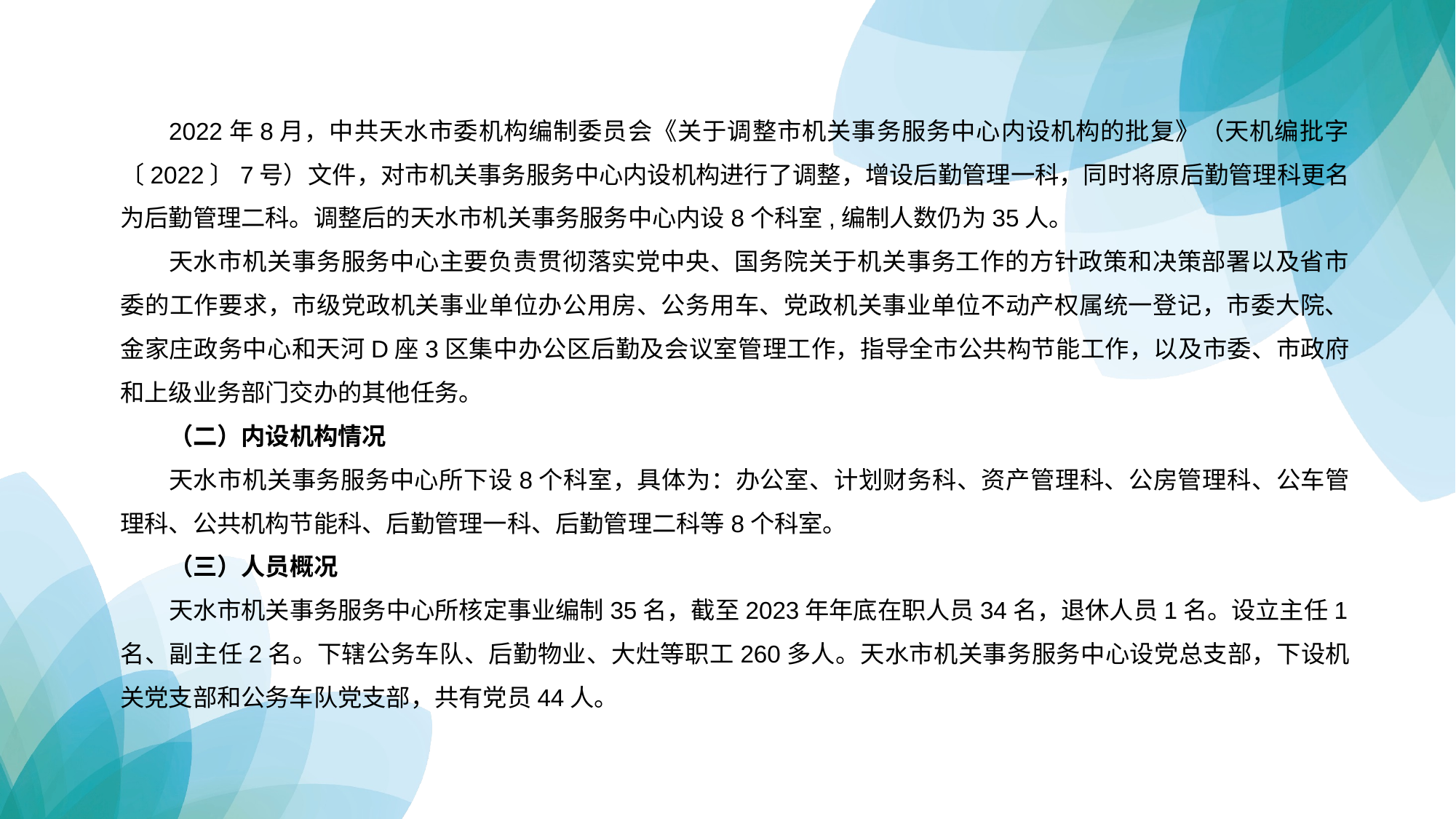

2022年8月，中共天水市委机构编制委员会《关于调整市机关事务服务中心内设机构的批复》（天机编批字〔2022〕7号）文件，对市机关事务服务中心内设机构进行了调整，增设后勤管理一科，同时将原后勤管理科更名为后勤管理二科。调整后的天水市机关事务服务中心内设8个科室,编制人数仍为35人。
天水市机关事务服务中心主要负责贯彻落实党中央、国务院关于机关事务工作的方针政策和决策部署以及省市委的工作要求，市级党政机关事业单位办公用房、公务用车、党政机关事业单位不动产权属统一登记，市委大院、金家庄政务中心和天河D座3区集中办公区后勤及会议室管理工作，指导全市公共构节能工作，以及市委、市政府和上级业务部门交办的其他任务。
（二）内设机构情况
天水市机关事务服务中心所下设8个科室，具体为：办公室、计划财务科、资产管理科、公房管理科、公车管理科、公共机构节能科、后勤管理一科、后勤管理二科等8个科室。
（三）人员概况
天水市机关事务服务中心所核定事业编制35名，截至2023年年底在职人员34名，退休人员1名。设立主任1名、副主任2名。下辖公务车队、后勤物业、大灶等职工260多人。天水市机关事务服务中心设党总支部，下设机关党支部和公务车队党支部，共有党员44人。